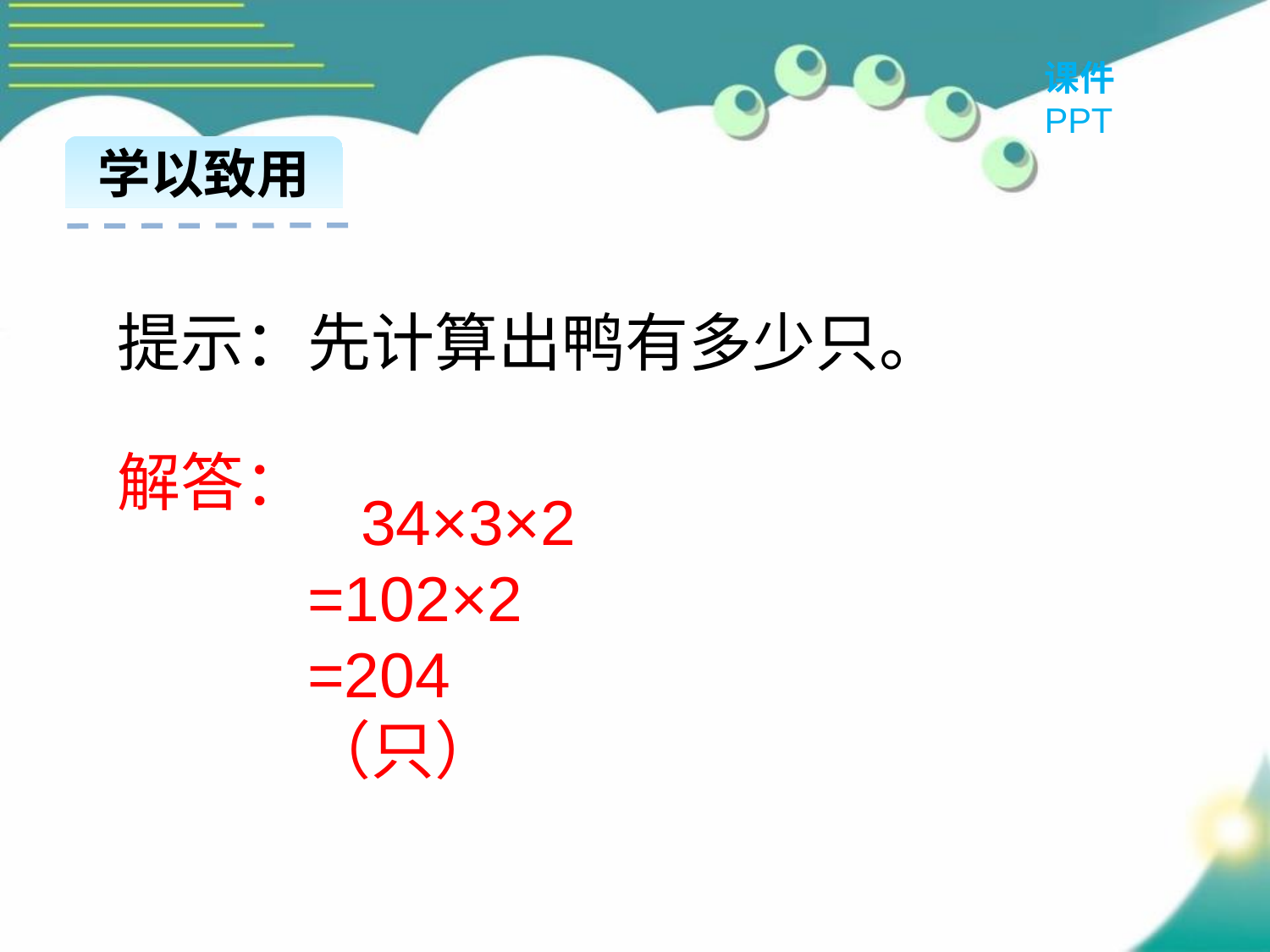

课件PPT
学以致用

提示：先计算出鸭有多少只。
解答：
      34×3×2
=102×2
=204（只）